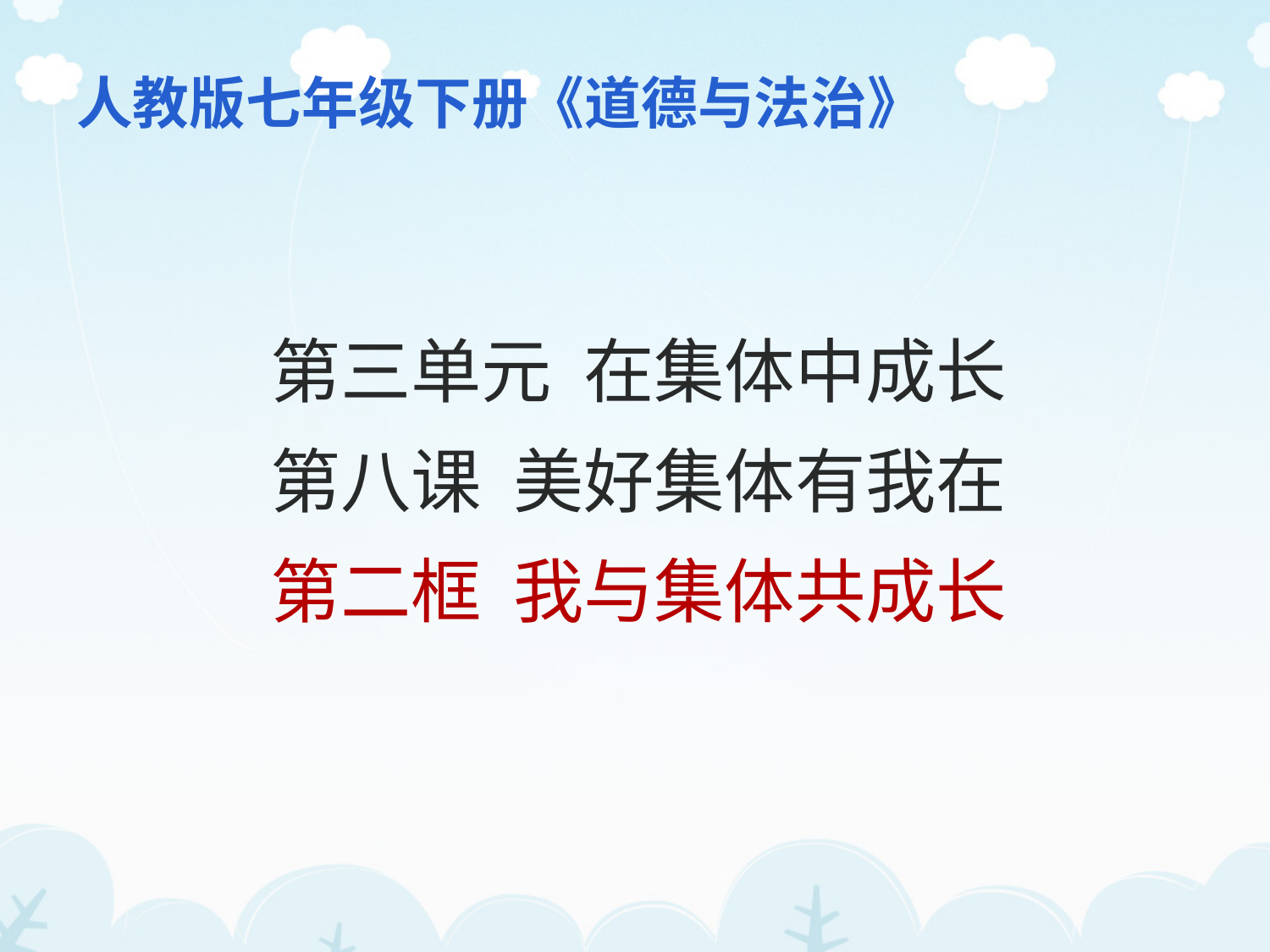

# 人教版七年级下册《道德与法治》
第三单元  在集体中成长
第八课  美好集体有我在
第二框  我与集体共成长